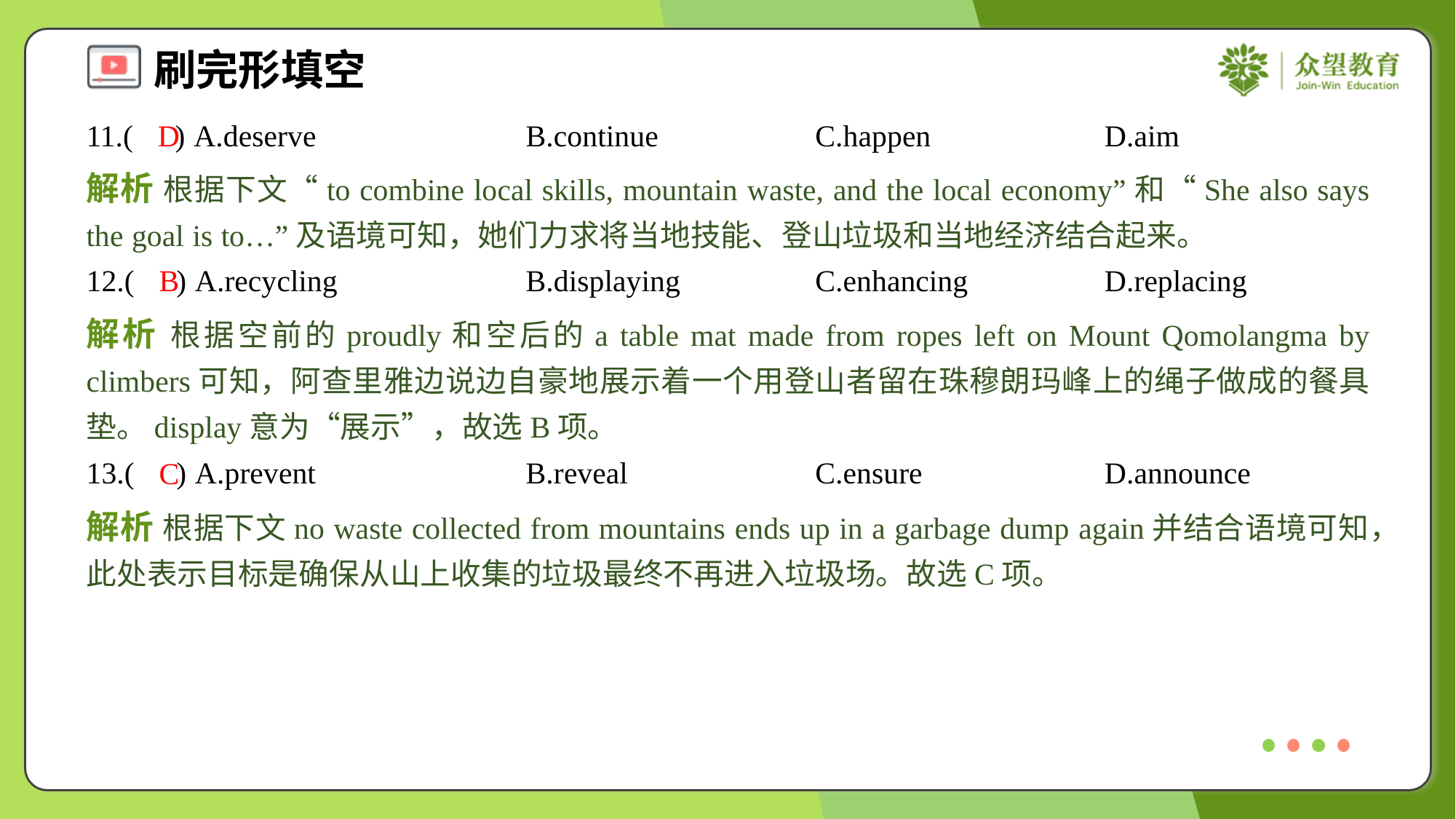

11.(     ) A.deserve	B.continue	C.happen	D.aim
D
解析 根据下文“to combine local skills, mountain waste, and the local economy”和“She also says the goal is to…”及语境可知，她们力求将当地技能、登山垃圾和当地经济结合起来。
12.(     ) A.recycling	B.displaying	C.enhancing	D.replacing
B
解析 根据空前的proudly和空后的a table mat made from ropes left on Mount Qomolangma by climbers可知，阿查里雅边说边自豪地展示着一个用登山者留在珠穆朗玛峰上的绳子做成的餐具垫。display意为“展示”，故选B项。
13.(     ) A.prevent	B.reveal	C.ensure	D.announce
C
解析 根据下文no waste collected from mountains ends up in a garbage dump again并结合语境可知，此处表示目标是确保从山上收集的垃圾最终不再进入垃圾场。故选C项。